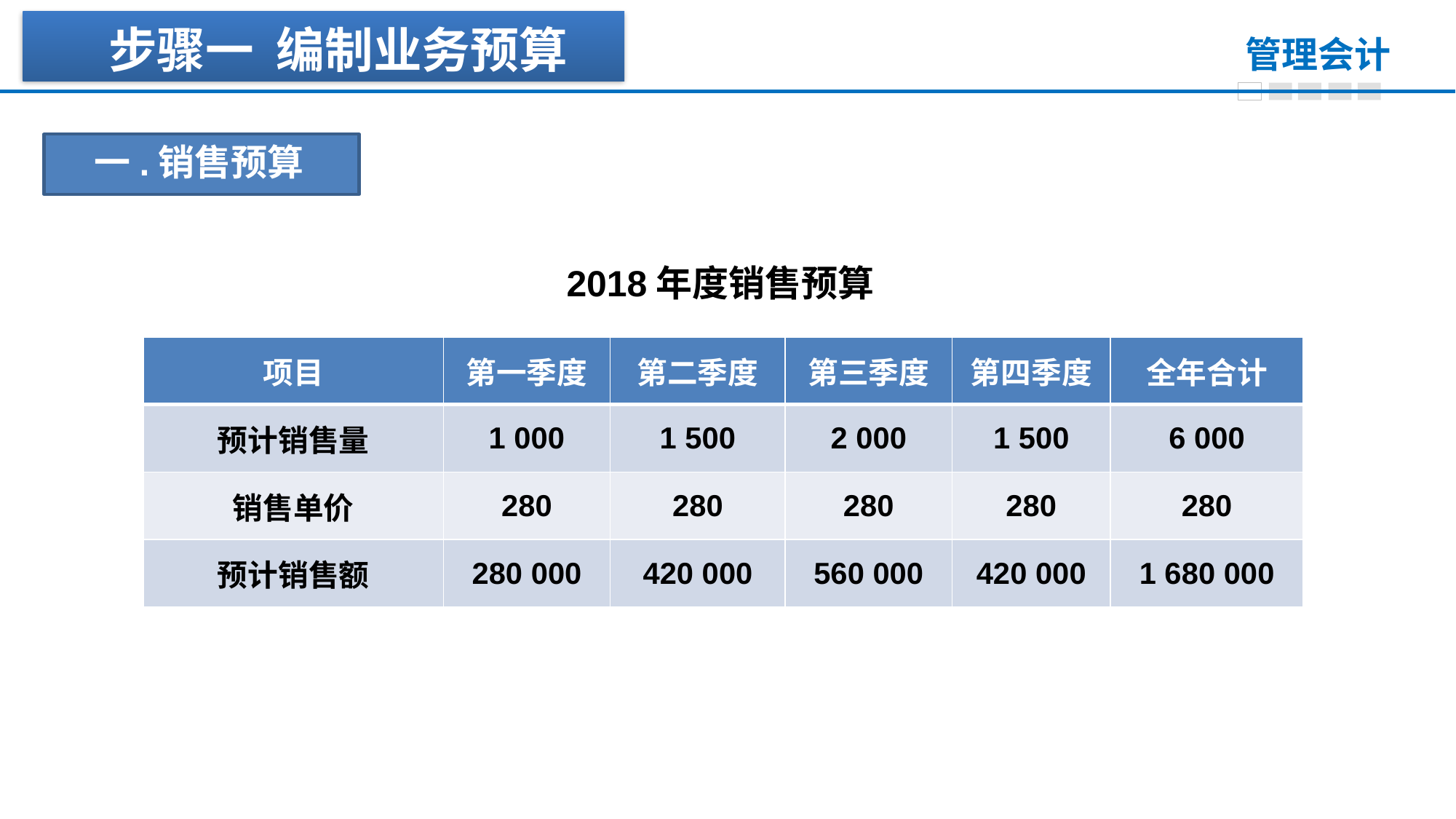

步骤一  编制业务预算
一.销售预算

2018年度销售预算
| 项目 | 第一季度 | 第二季度 | 第三季度 | 第四季度 | 全年合计 |
| --- | --- | --- | --- | --- | --- |
| 预计销售量 | 1 000 | 1 500 | 2 000 | 1 500 | 6 000 |
| 销售单价 | 280 | 280 | 280 | 280 | 280 |
| 预计销售额 | 280 000 | 420 000 | 560 000 | 420 000 | 1 680 000 |